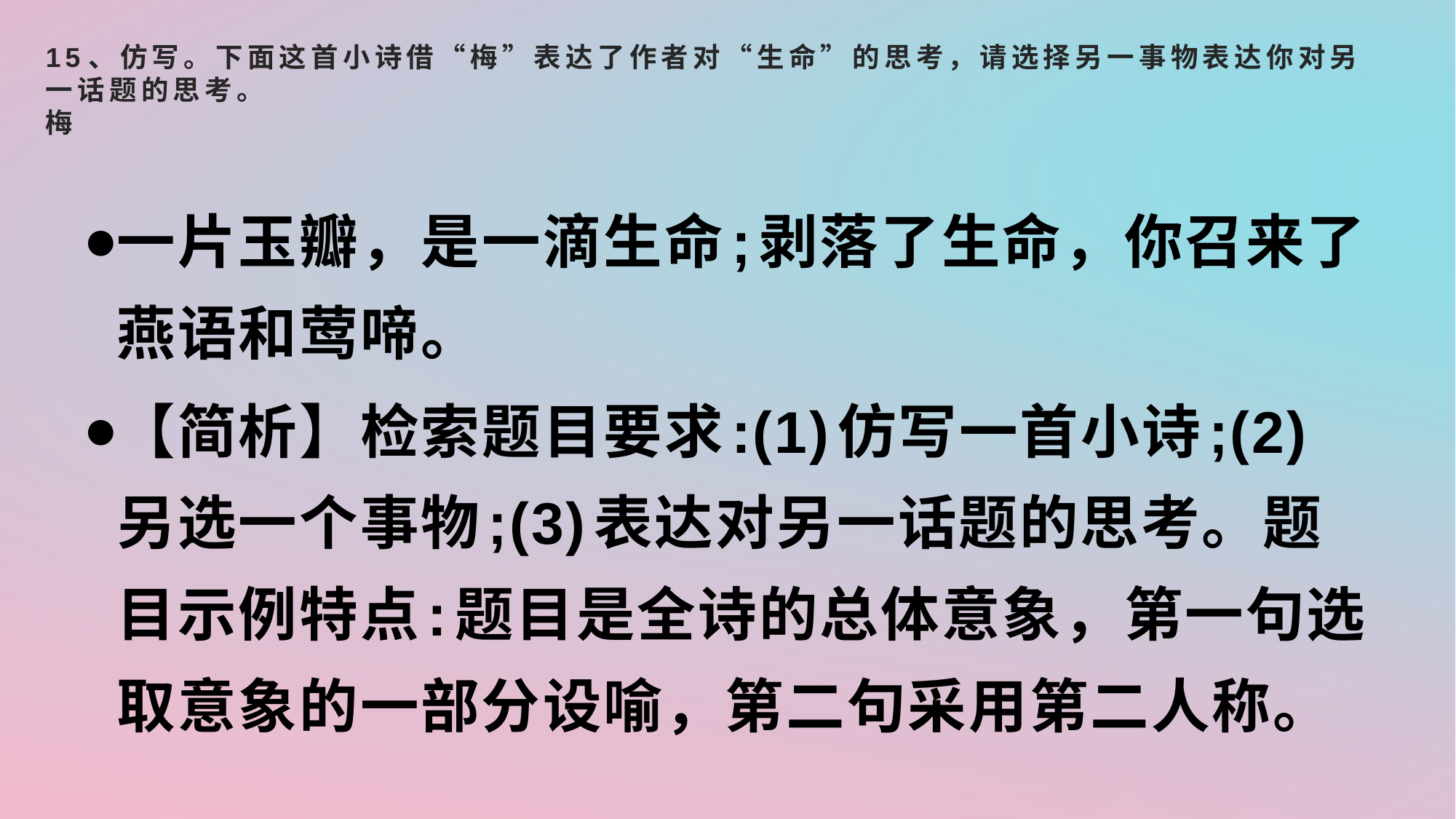

# 15、仿写。下面这首小诗借“梅”表达了作者对“生命”的思考，请选择另一事物表达你对另一话题的思考。 梅
一片玉瓣，是一滴生命;剥落了生命，你召来了燕语和莺啼。
【简析】检索题目要求:(1)仿写一首小诗;(2)另选一个事物;(3)表达对另一话题的思考。题目示例特点:题目是全诗的总体意象，第一句选取意象的一部分设喻，第二句采用第二人称。